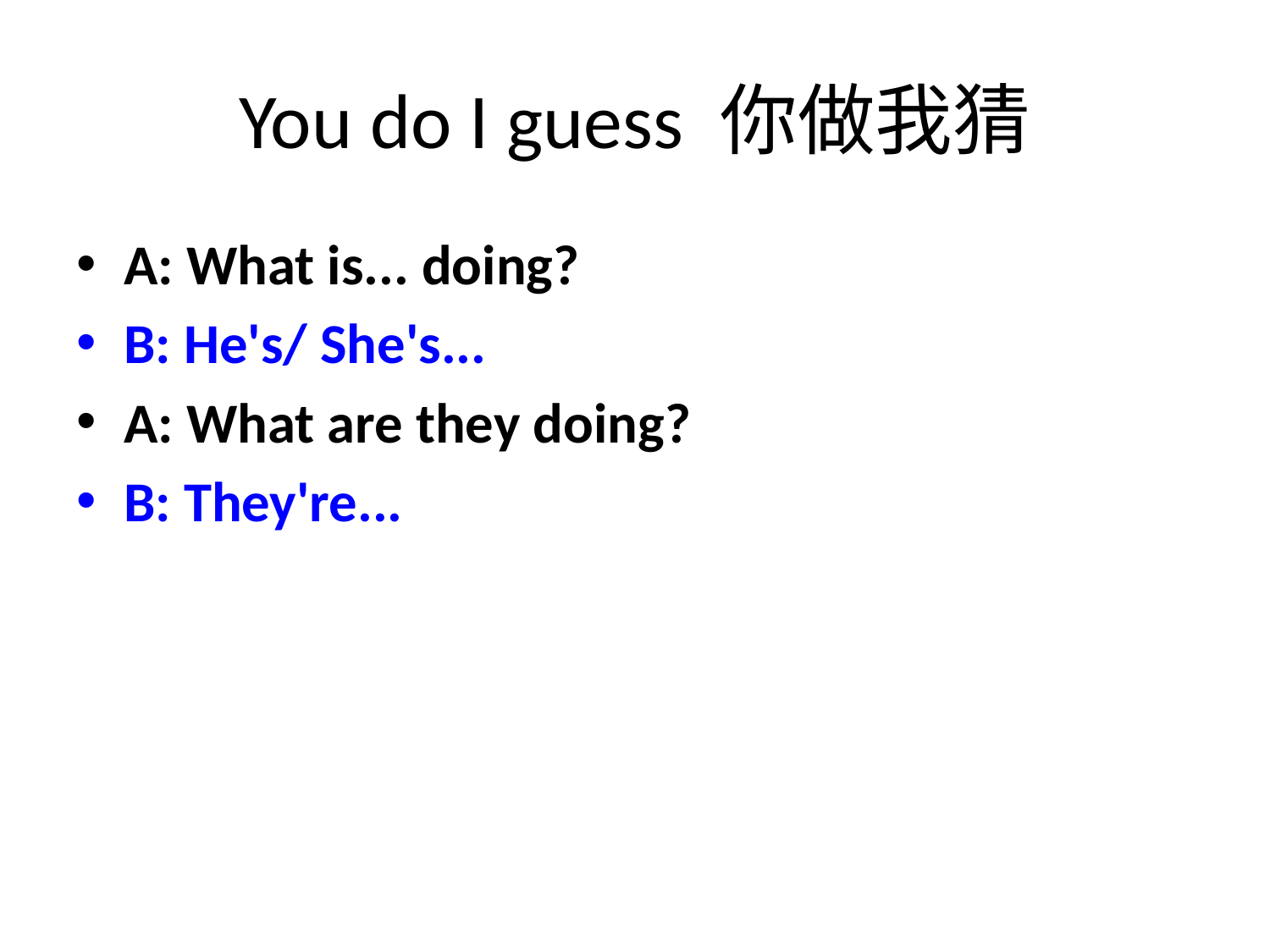

# You do I guess 你做我猜
A: What is... doing?
B: He's/ She's...
A: What are they doing?
B: They're...